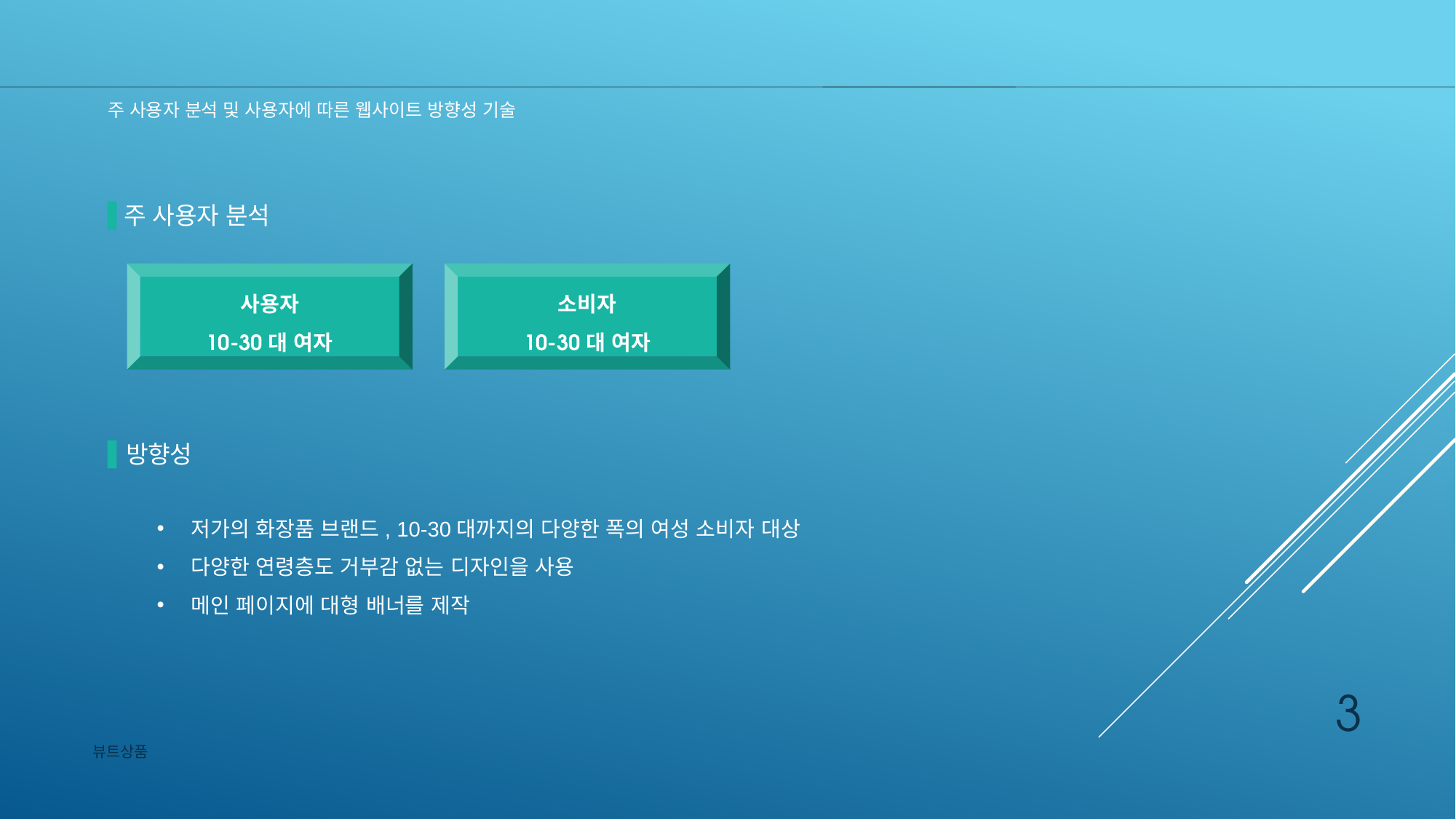

주 사용자 분석 및 사용자에 따른 웹사이트 방향성 기술
주 사용자 분석

사용자
10-30대 여자
소비자
10-30대 여자
방향성

저가의 화장품 브랜드, 10-30대까지의 다양한 폭의 여성 소비자 대상
다양한 연령층도 거부감 없는 디자인을 사용
메인 페이지에 대형 배너를 제작
3
뷰트상품